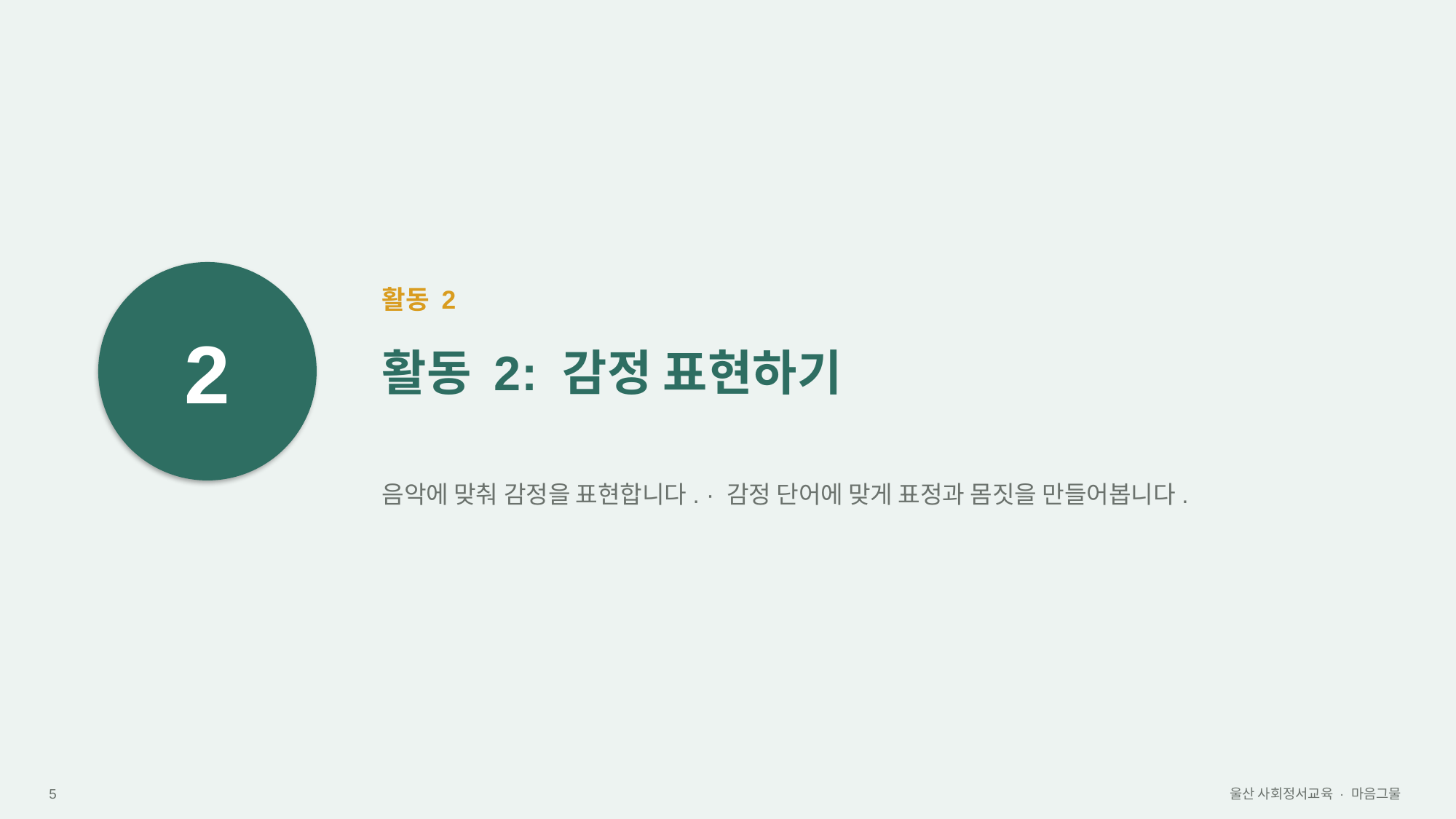

2
활동 2
활동 2: 감정 표현하기
음악에 맞춰 감정을 표현합니다. · 감정 단어에 맞게 표정과 몸짓을 만들어봅니다.
5
울산 사회정서교육 · 마음그물